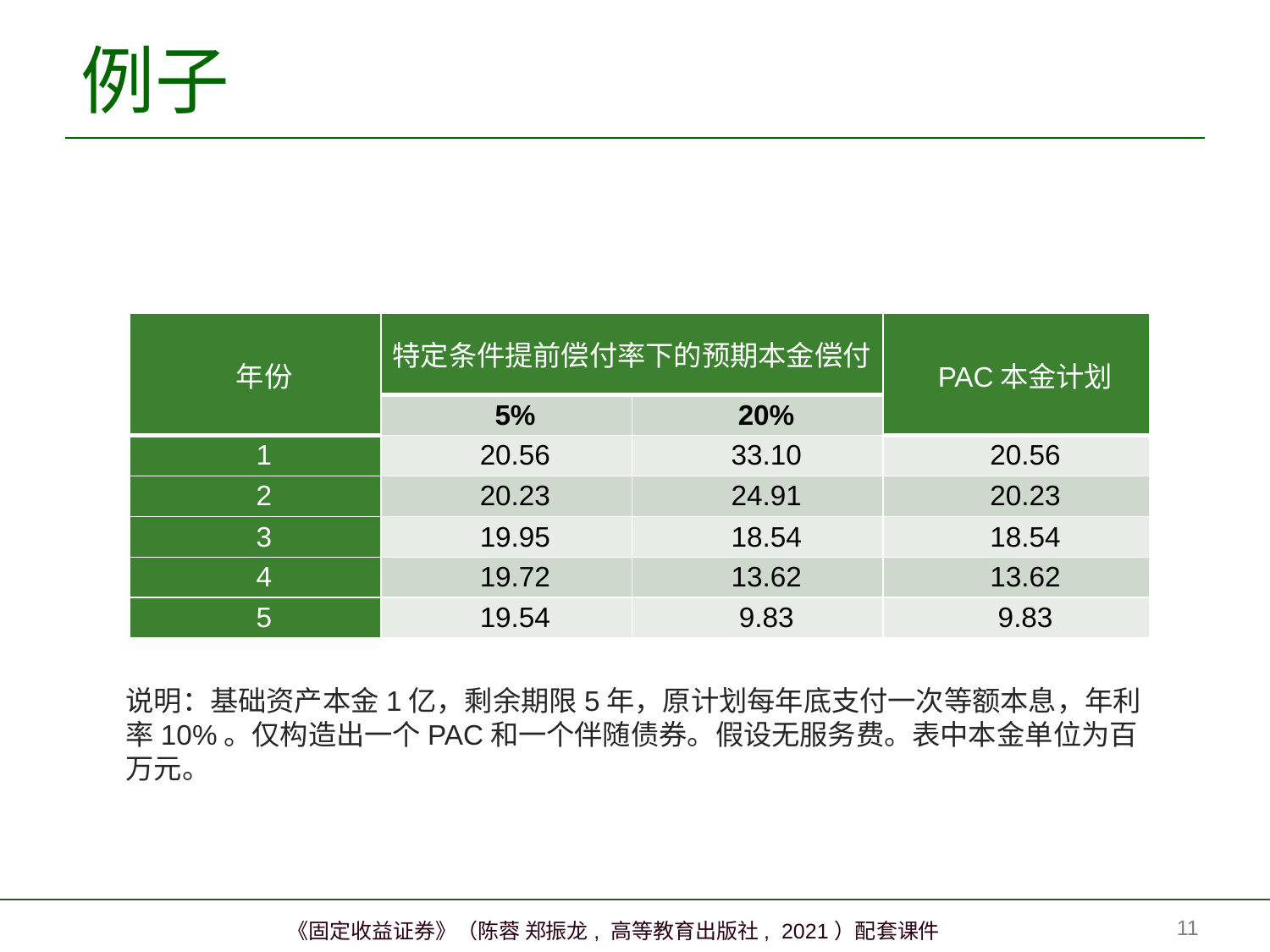

# 例子
| 年份 | 特定条件提前偿付率下的预期本金偿付 |  | PAC本金计划 |
| --- | --- | --- | --- |
|  | 5% | 20% |  |
| 1 | 20.56 | 33.10 | 20.56 |
| 2 | 20.23 | 24.91 | 20.23 |
| 3 | 19.95 | 18.54 | 18.54 |
| 4 | 19.72 | 13.62 | 13.62 |
| 5 | 19.54 | 9.83 | 9.83 |
说明：基础资产本金1亿，剩余期限5年，原计划每年底支付一次等额本息，年利率10%。仅构造出一个PAC和一个伴随债券。假设无服务费。表中本金单位为百万元。
11